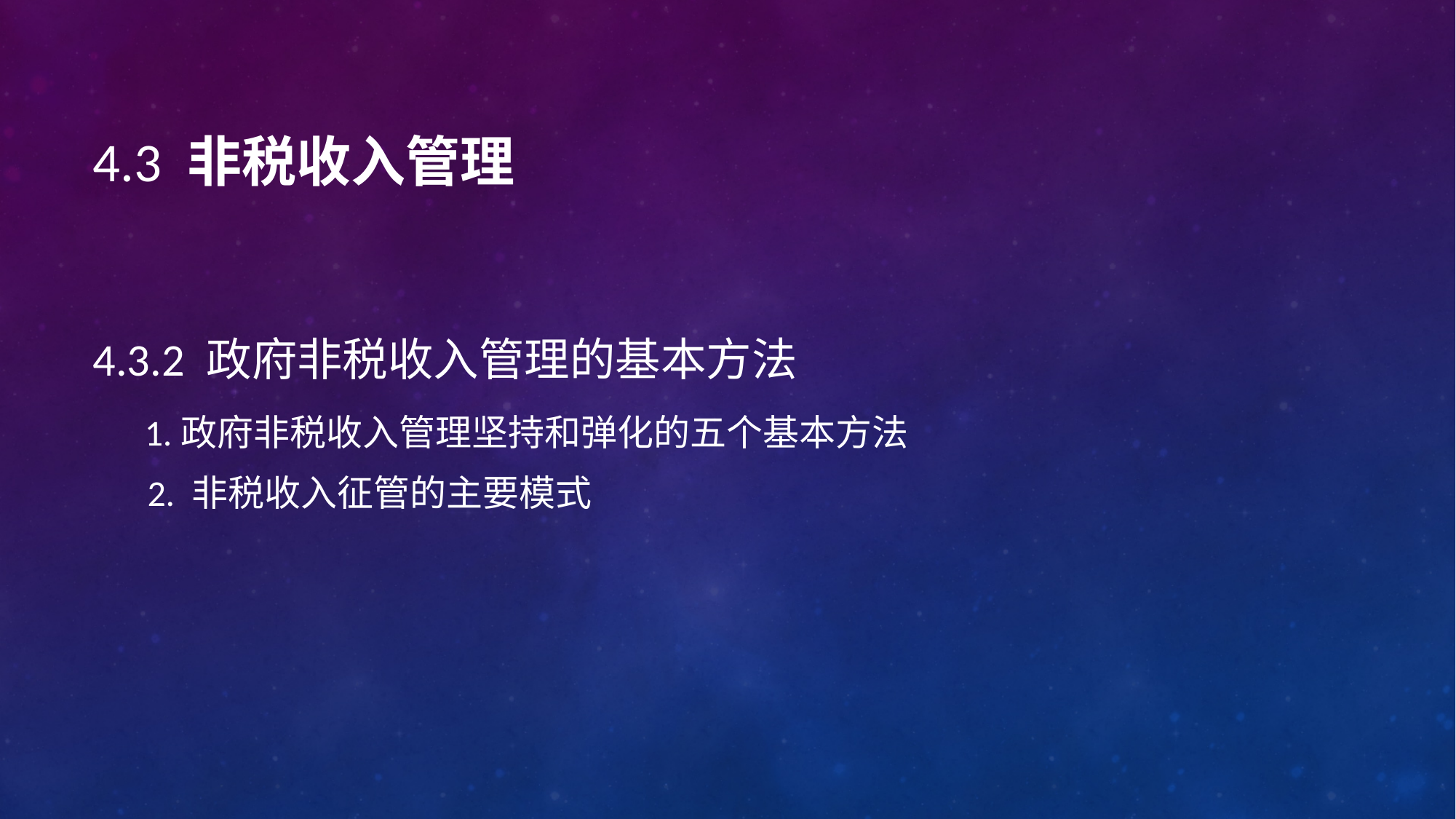

# 4.3 非税收入管理
4.3.2 政府非税收入管理的基本方法
     1.政府非税收入管理坚持和弹化的五个基本方法
2. 非税收入征管的主要模式